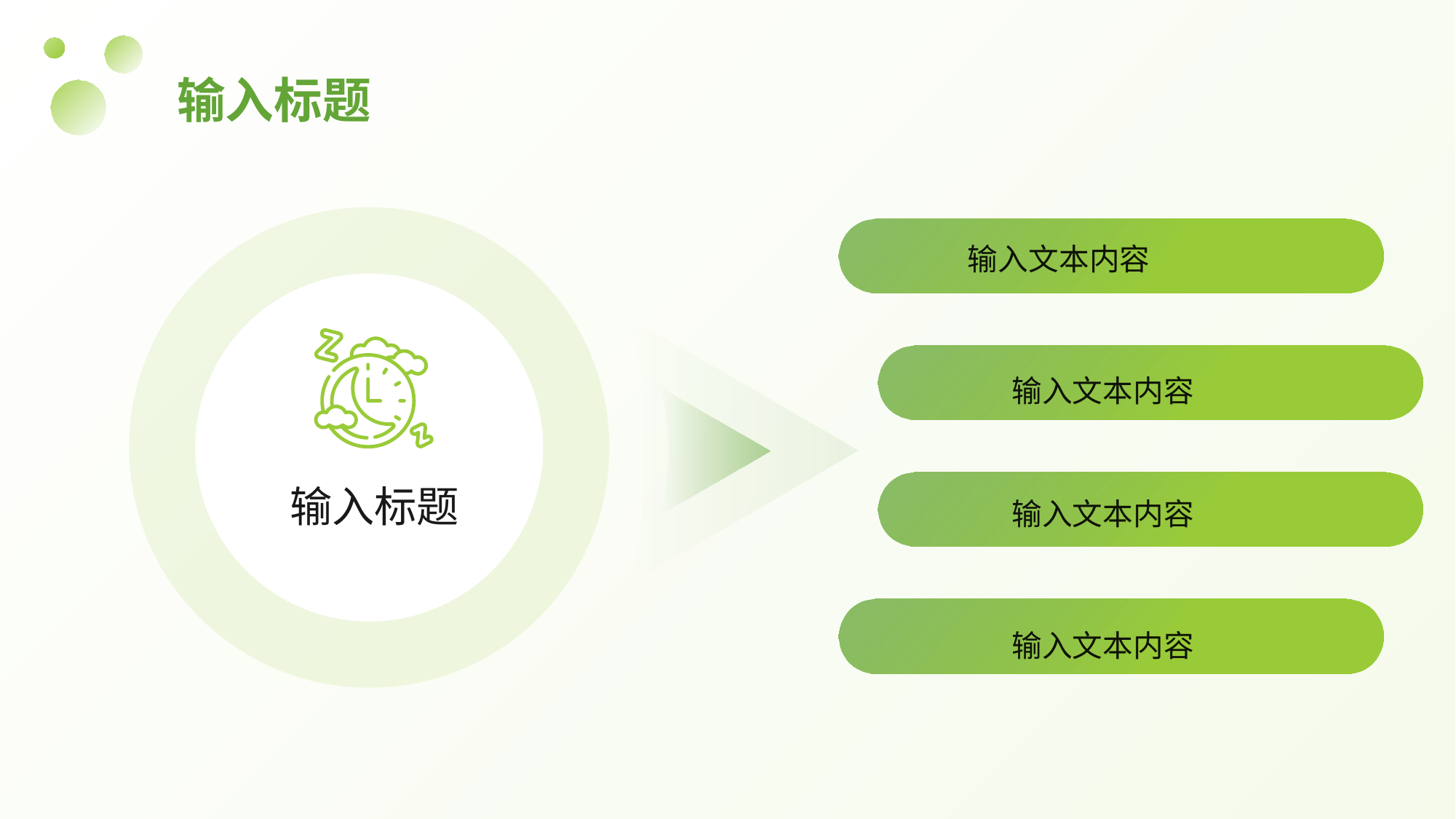

# 输入标题

输入标题

输入文本内容

输入文本内容

输入文本内容

输入文本内容